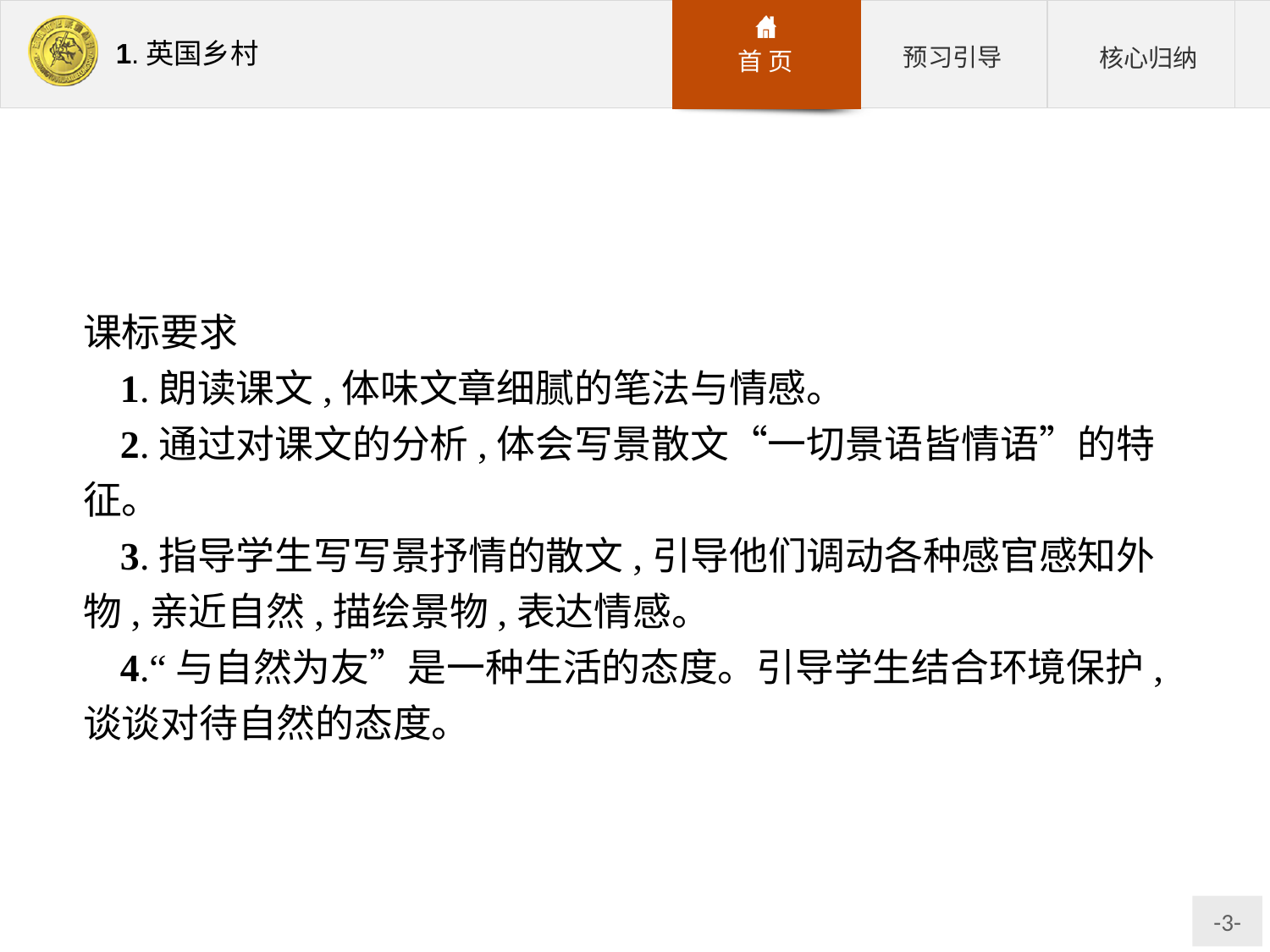

课标要求
1.朗读课文,体味文章细腻的笔法与情感。
2.通过对课文的分析,体会写景散文“一切景语皆情语”的特征。
3.指导学生写写景抒情的散文,引导他们调动各种感官感知外物,亲近自然,描绘景物,表达情感。
4.“与自然为友”是一种生活的态度。引导学生结合环境保护,谈谈对待自然的态度。